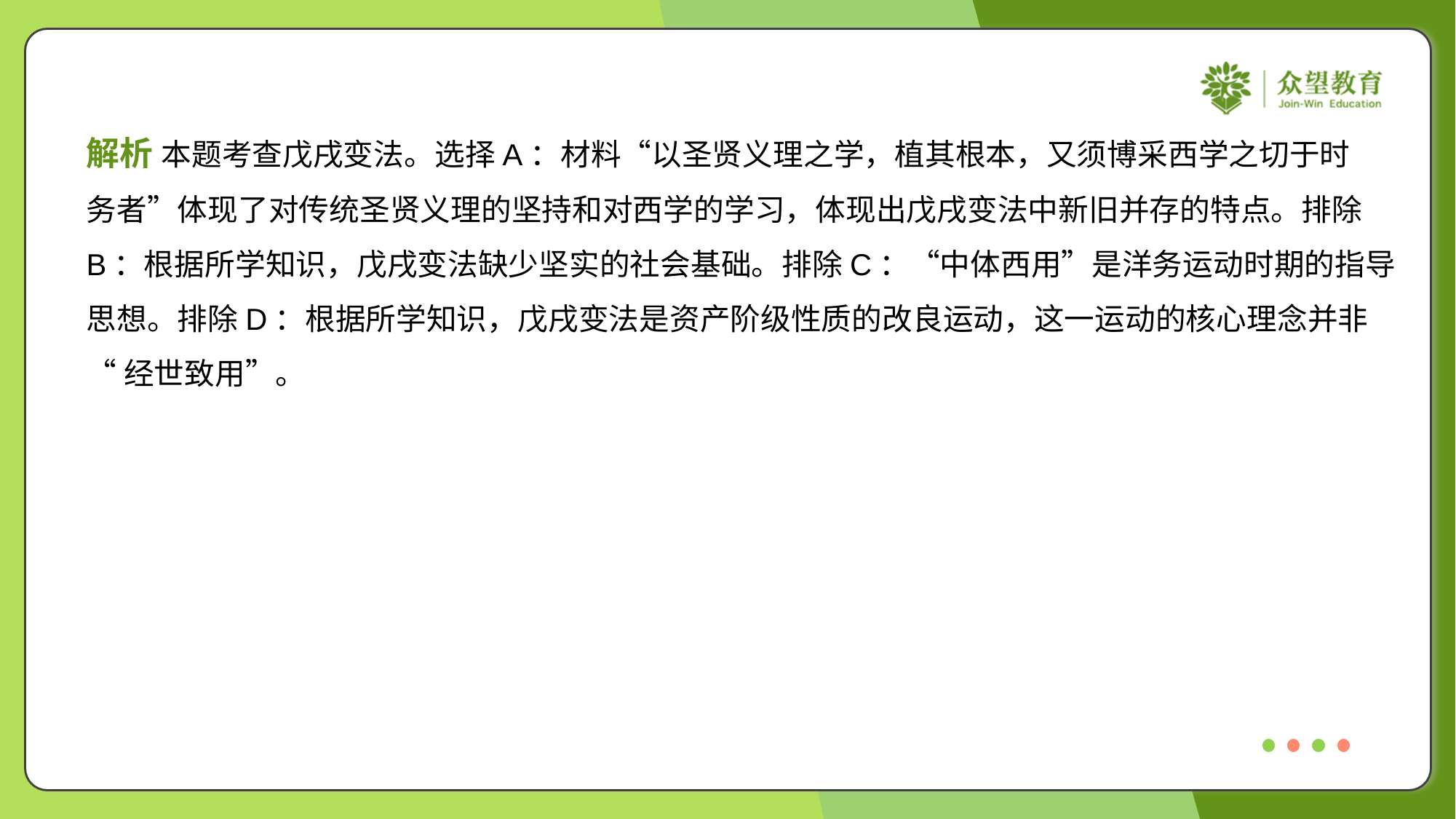

解析 本题考查戊戌变法。选择A：材料“以圣贤义理之学，植其根本，又须博采西学之切于时
务者”体现了对传统圣贤义理的坚持和对西学的学习，体现出戊戌变法中新旧并存的特点。排除
B：根据所学知识，戊戌变法缺少坚实的社会基础。排除C：“中体西用”是洋务运动时期的指导
思想。排除D：根据所学知识，戊戌变法是资产阶级性质的改良运动，这一运动的核心理念并非
“经世致用”。